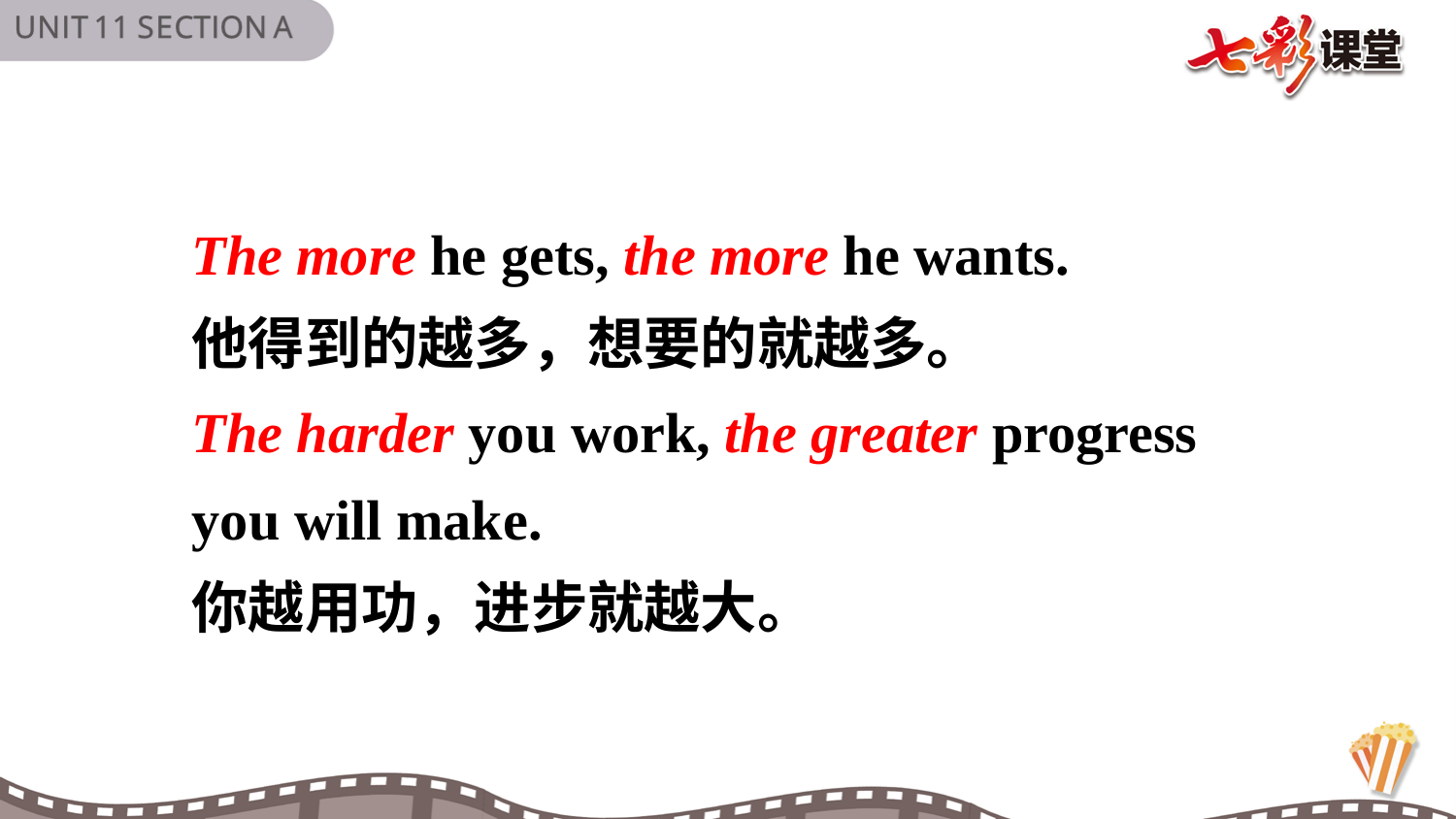

The more he gets, the more he wants.
他得到的越多，想要的就越多。
The harder you work, the greater progress
you will make.
你越用功，进步就越大。